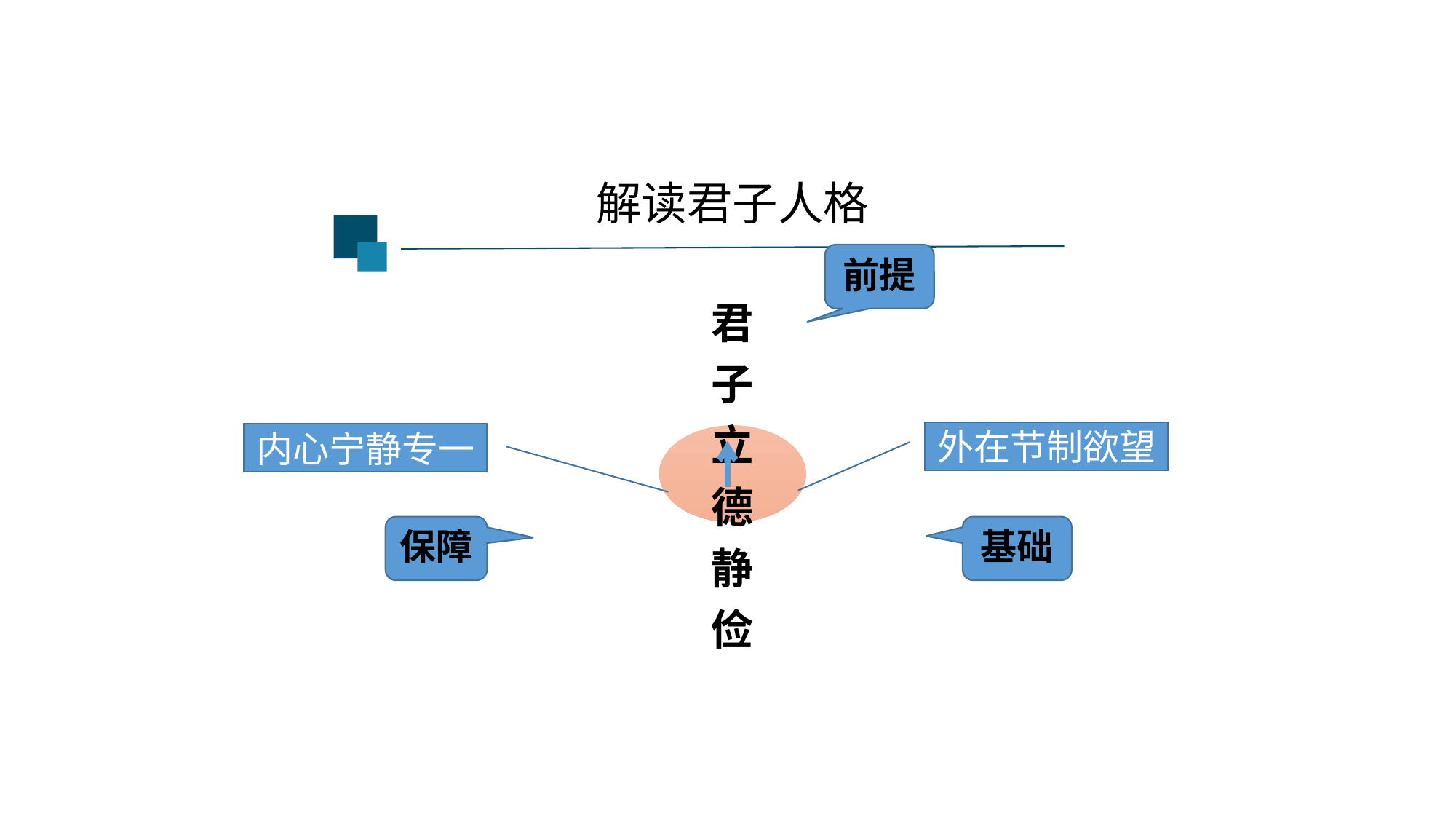

解读君子人格

前提
君子立德
静俭

外在节制欲望
内心宁静专一
保障
基础